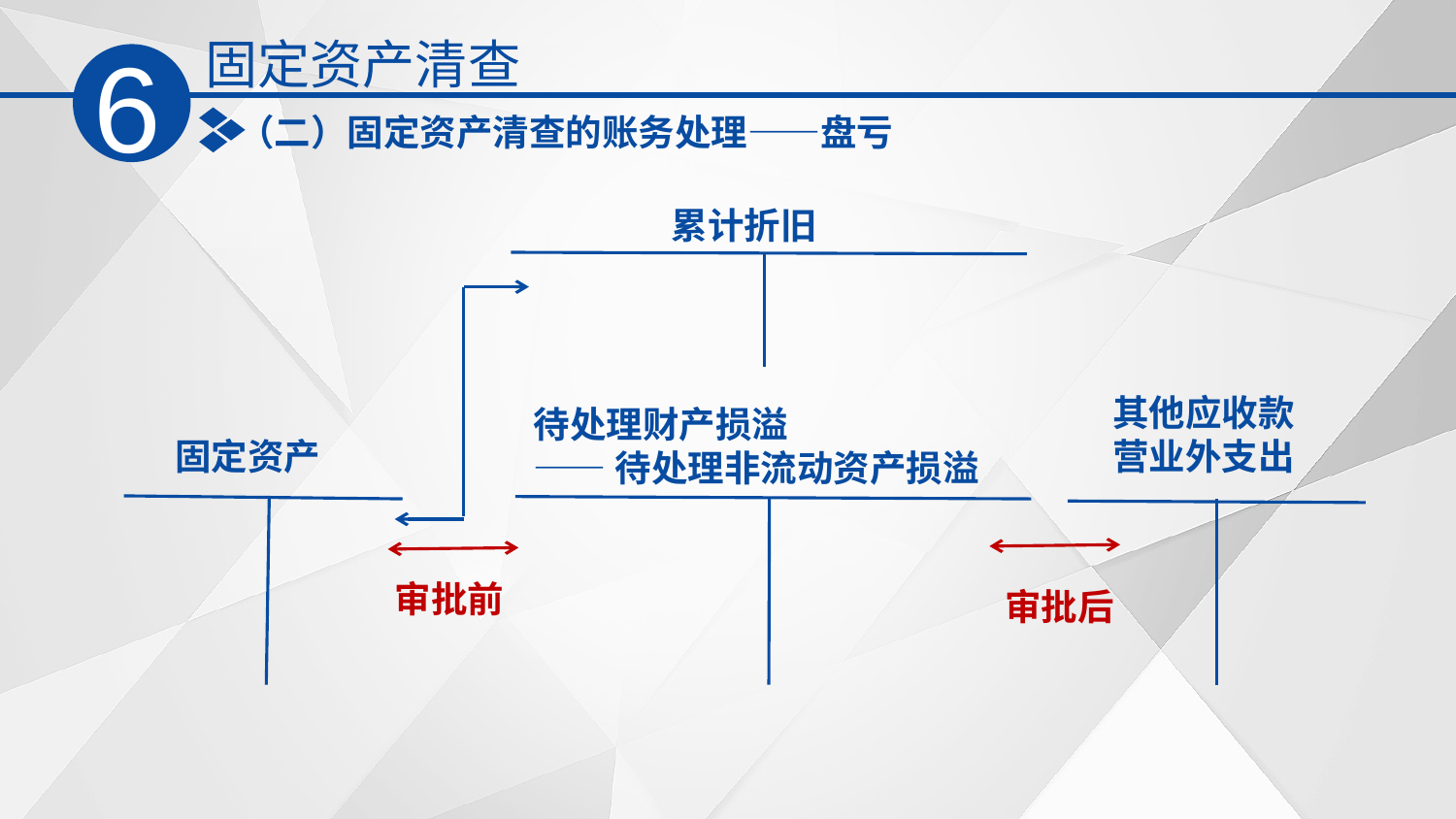

固定资产清查
6

（二）固定资产清查的账务处理——盘亏

累计折旧
其他应收款
营业外支出
待处理财产损溢
——待处理非流动资产损溢
固定资产
审批前
审批后